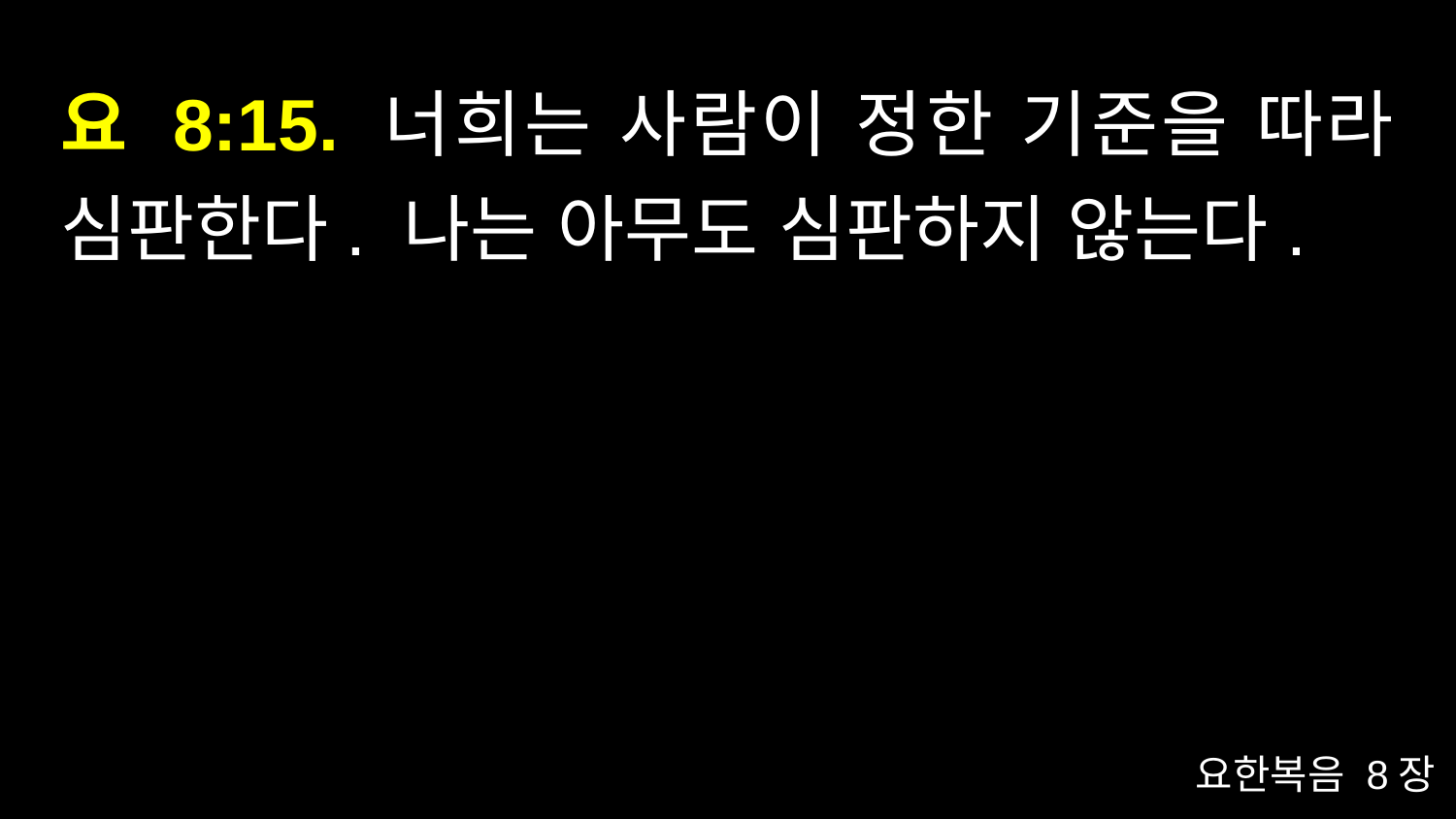

# 요 8:15. 너희는 사람이 정한 기준을 따라 심판한다. 나는 아무도 심판하지 않는다.
요한복음 8장